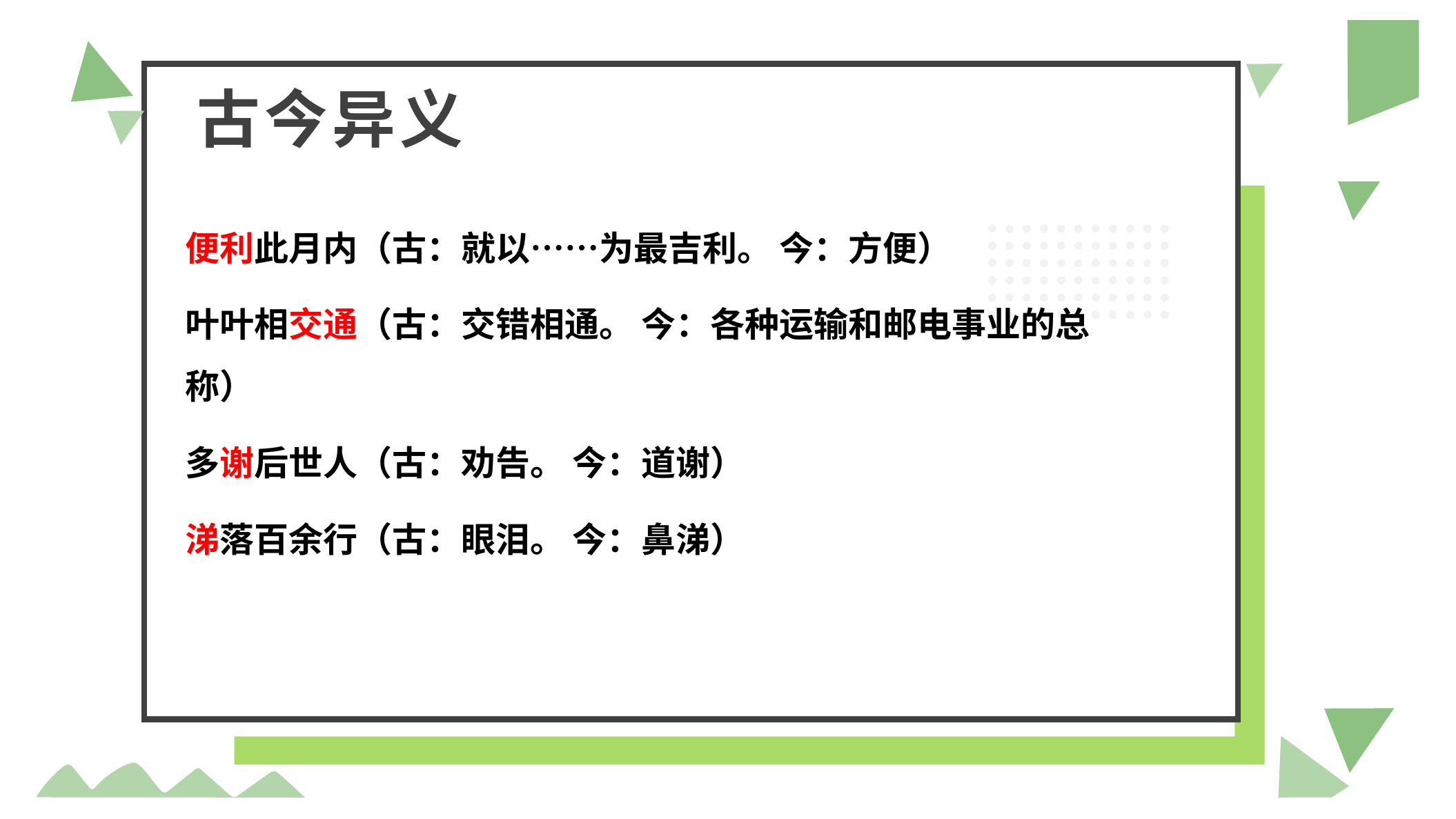

古今异义

便利此月内（古：就以……为最吉利。 今：方便）
叶叶相交通（古：交错相通。 今：各种运输和邮电事业的总称）
多谢后世人（古：劝告。 今：道谢）
涕落百余行（古：眼泪。 今：鼻涕）